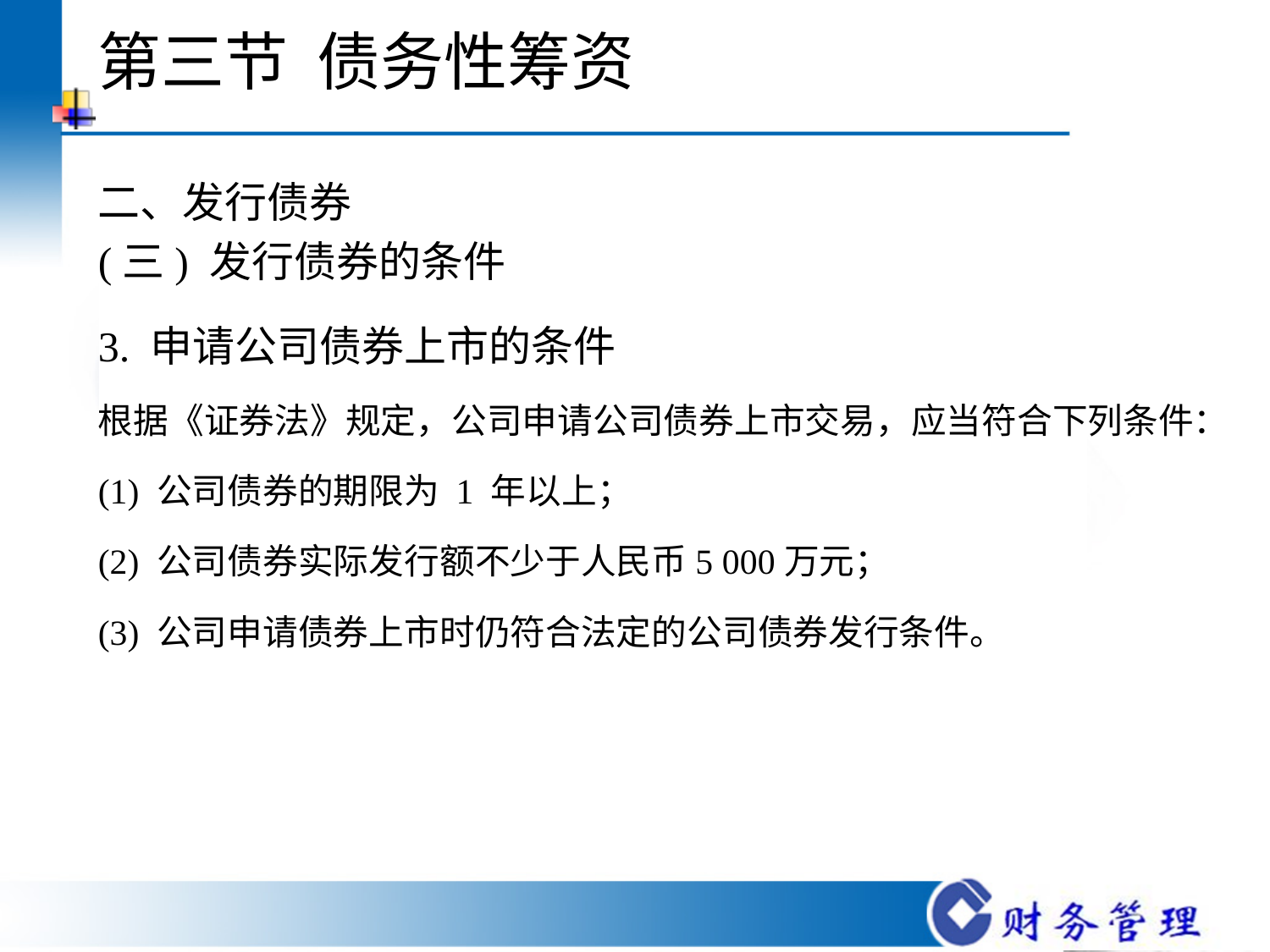

# 第三节  债务性筹资
二、发行债券
(三) 发行债券的条件
3. 申请公司债券上市的条件
根据《证券法》规定，公司申请公司债券上市交易，应当符合下列条件：
(1) 公司债券的期限为 1 年以上；
(2) 公司债券实际发行额不少于人民币5 000万元；
(3) 公司申请债券上市时仍符合法定的公司债券发行条件。
37